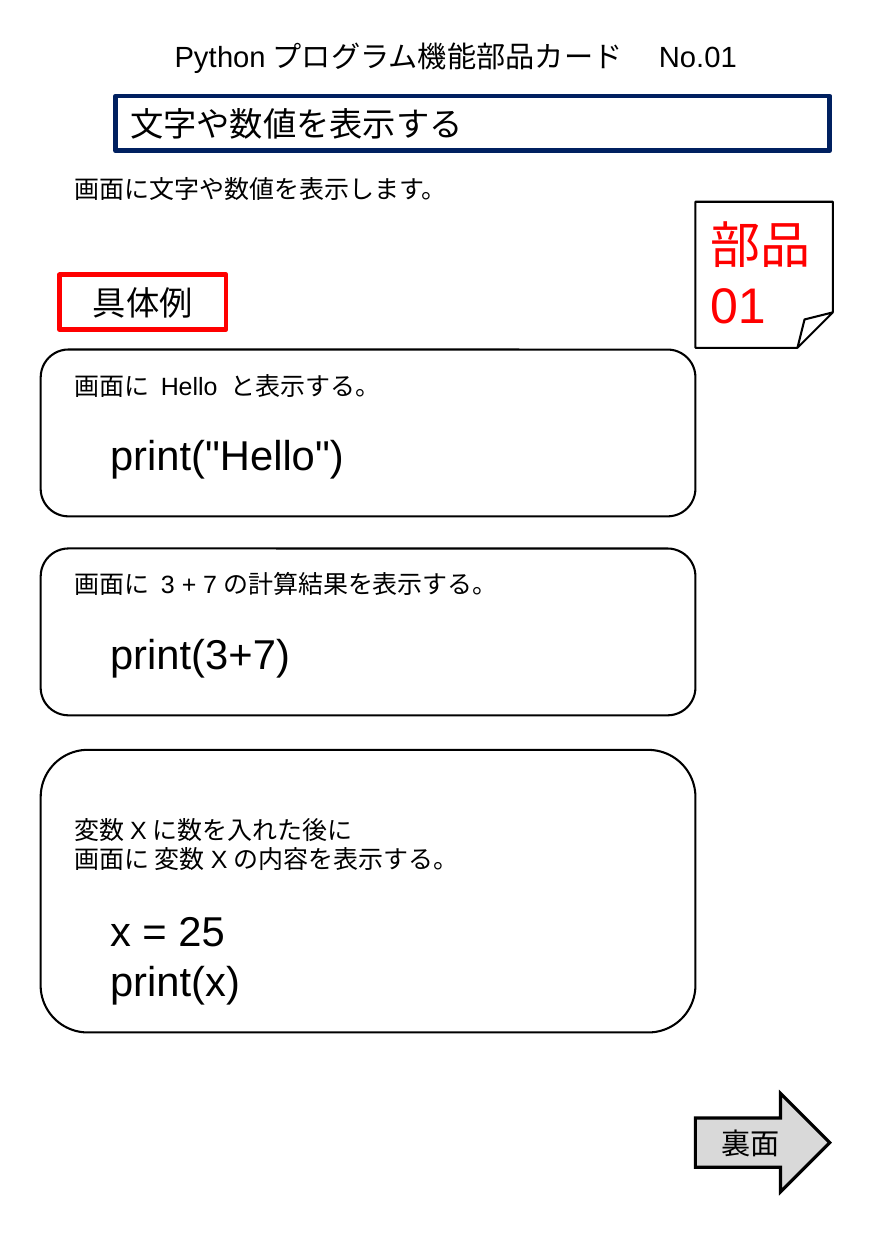

Pythonプログラム機能部品カード　No.01
文字や数値を表示する
画面に文字や数値を表示します。

部品
01
具体例

画面に Hello と表示する。
print("Hello")

画面に 3 + 7の計算結果を表示する。
print(3+7)

変数Xに数を入れた後に
画面に 変数Xの内容を表示する。
x = 25
print(x)
裏面